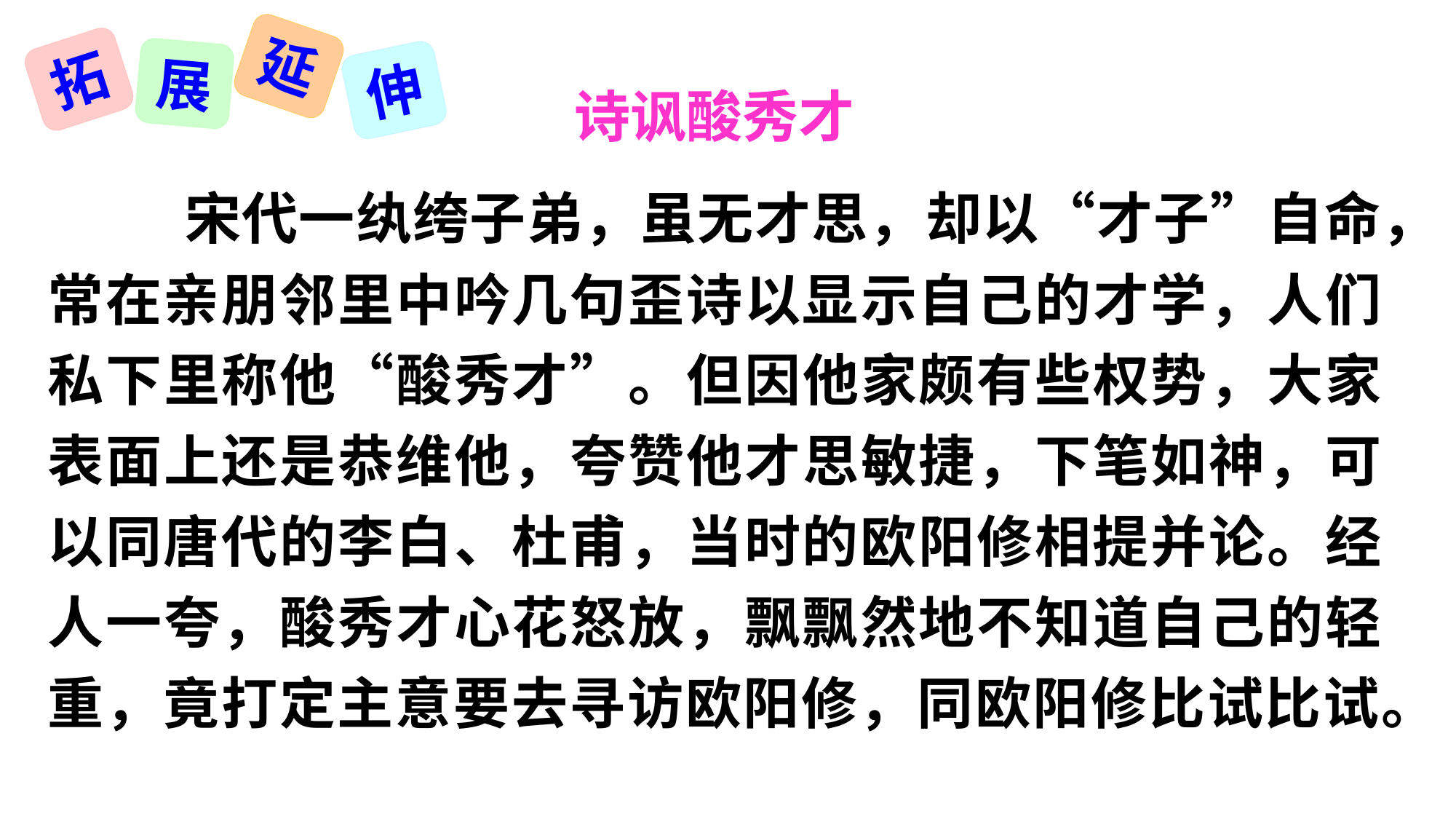

延
拓
展
伸
诗讽酸秀才
         宋代一纨绔子弟，虽无才思，却以“才子”自命，常在亲朋邻里中吟几句歪诗以显示自己的才学，人们私下里称他“酸秀才”。但因他家颇有些权势，大家表面上还是恭维他，夸赞他才思敏捷，下笔如神，可以同唐代的李白、杜甫，当时的欧阳修相提并论。经人一夸，酸秀才心花怒放，飘飘然地不知道自己的轻重，竟打定主意要去寻访欧阳修，同欧阳修比试比试。